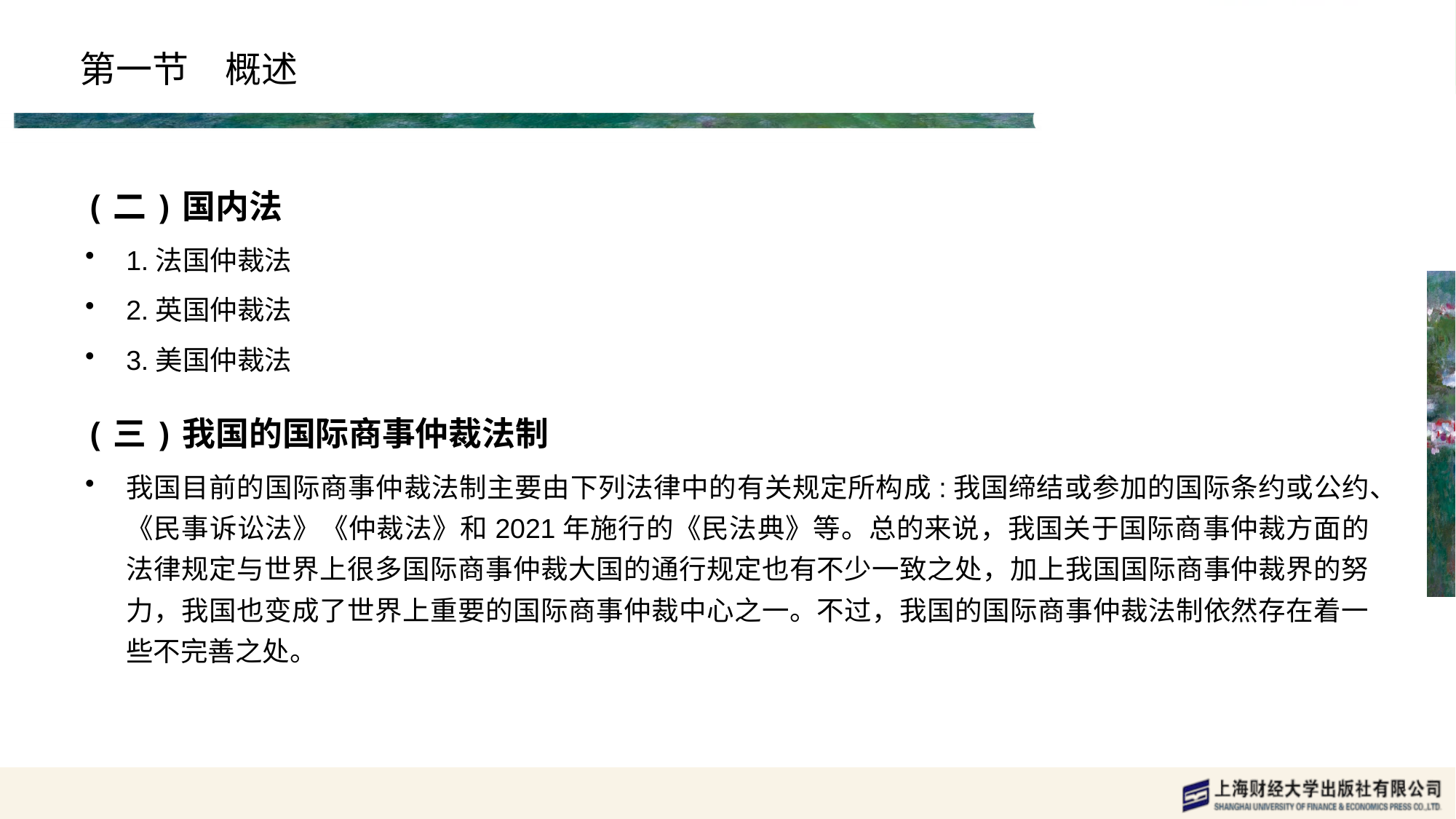

# 第一节　概述
(二)国内法
1.法国仲裁法
2.英国仲裁法
3.美国仲裁法
(三)我国的国际商事仲裁法制
我国目前的国际商事仲裁法制主要由下列法律中的有关规定所构成:我国缔结或参加的国际条约或公约、《民事诉讼法》《仲裁法》和2021年施行的《民法典》等。总的来说，我国关于国际商事仲裁方面的法律规定与世界上很多国际商事仲裁大国的通行规定也有不少一致之处，加上我国国际商事仲裁界的努力，我国也变成了世界上重要的国际商事仲裁中心之一。不过，我国的国际商事仲裁法制依然存在着一些不完善之处。